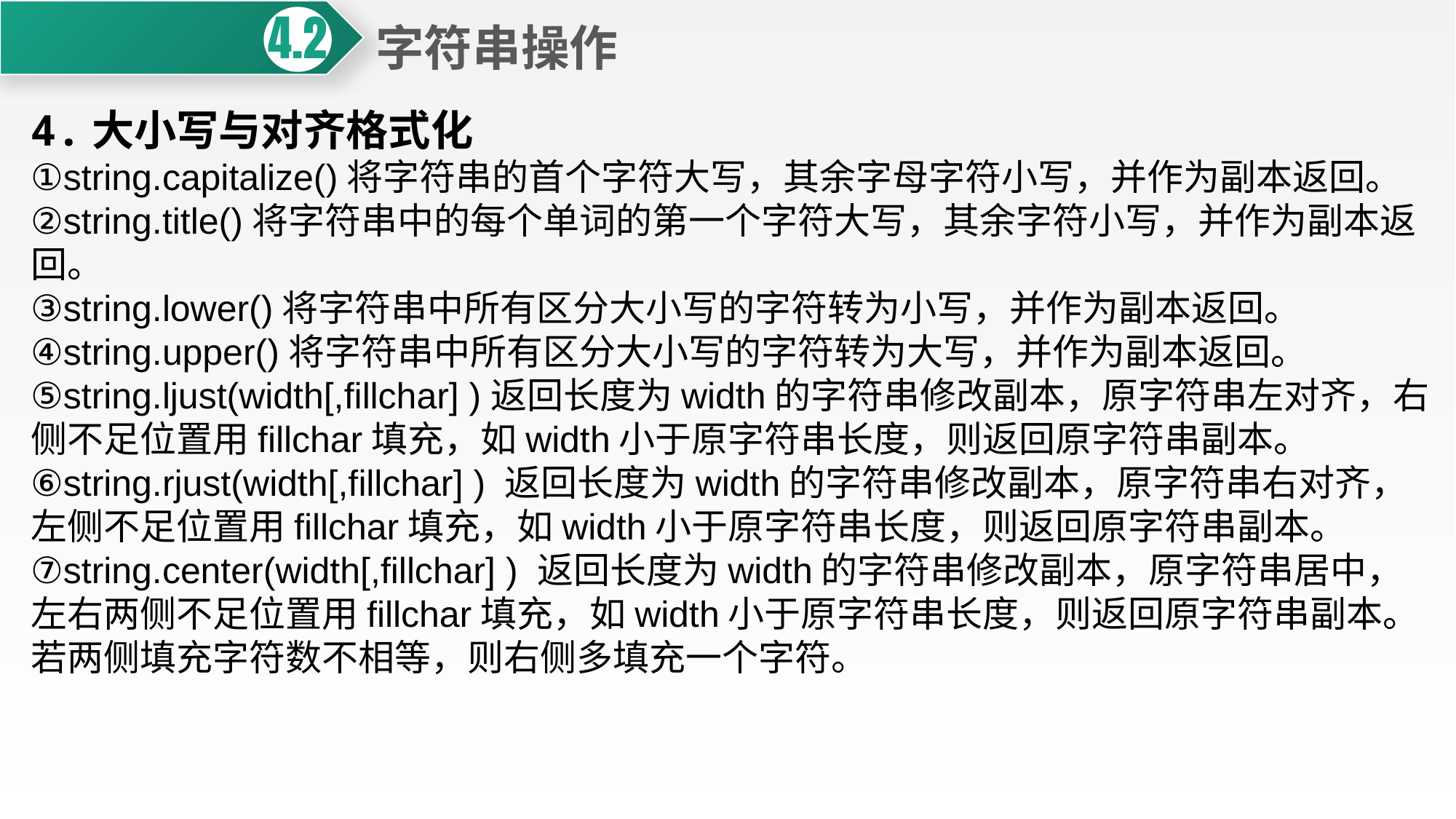

字符串操作

4.2
4.大小写与对齐格式化
①string.capitalize()将字符串的首个字符大写，其余字母字符小写，并作为副本返回。
②string.title()将字符串中的每个单词的第一个字符大写，其余字符小写，并作为副本返回。
③string.lower()将字符串中所有区分大小写的字符转为小写，并作为副本返回。
④string.upper()将字符串中所有区分大小写的字符转为大写，并作为副本返回。
⑤string.ljust(width[,fillchar] )返回长度为width的字符串修改副本，原字符串左对齐，右侧不足位置用fillchar填充，如width小于原字符串长度，则返回原字符串副本。
⑥string.rjust(width[,fillchar] ) 返回长度为width的字符串修改副本，原字符串右对齐，左侧不足位置用fillchar填充，如width小于原字符串长度，则返回原字符串副本。
⑦string.center(width[,fillchar] ) 返回长度为width的字符串修改副本，原字符串居中，左右两侧不足位置用fillchar填充，如width小于原字符串长度，则返回原字符串副本。若两侧填充字符数不相等，则右侧多填充一个字符。